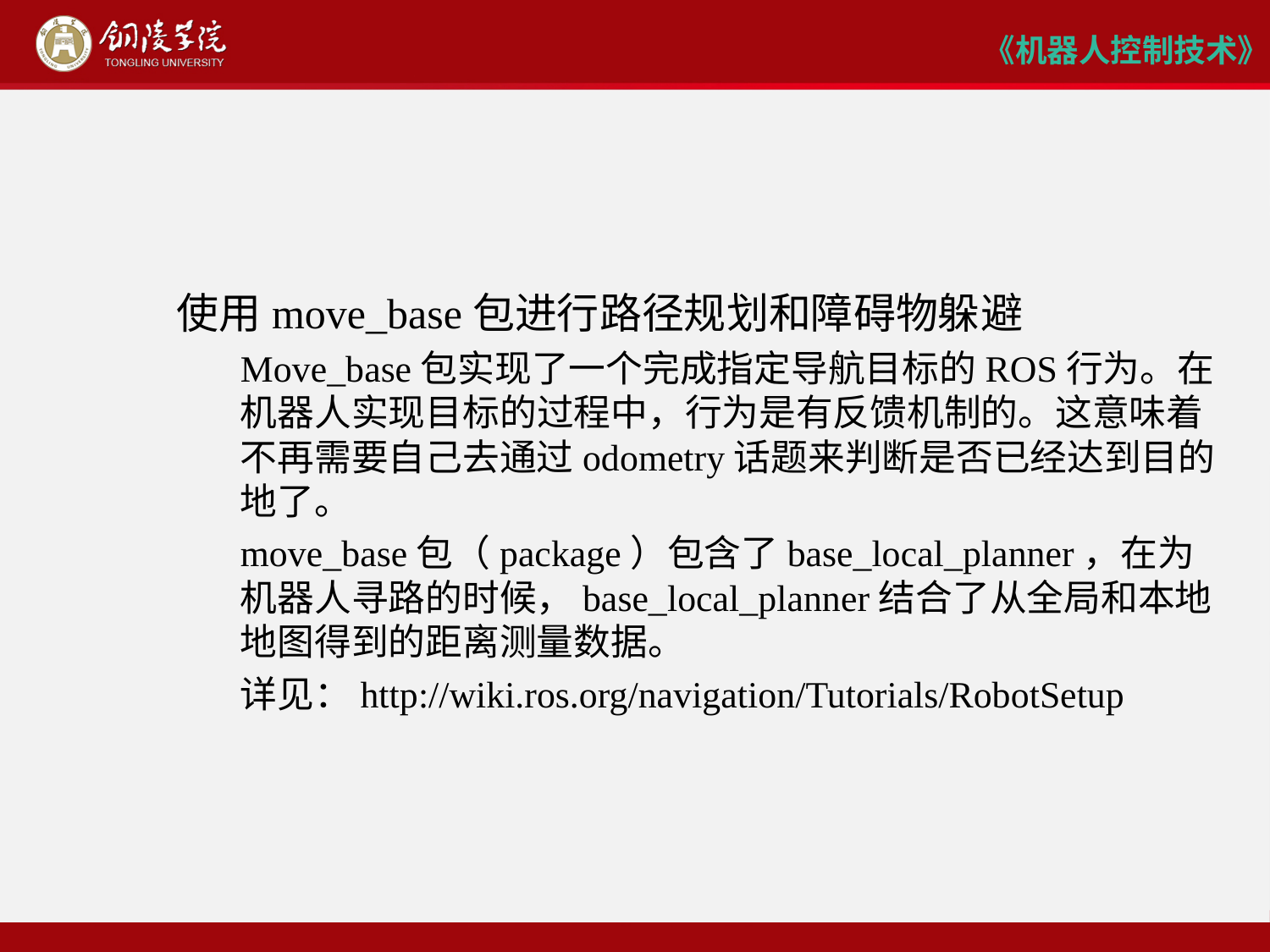

使用move_base包进行路径规划和障碍物躲避
Move_base包实现了一个完成指定导航目标的ROS行为。在机器人实现目标的过程中，行为是有反馈机制的。这意味着不再需要自己去通过odometry话题来判断是否已经达到目的地了。
move_base包（package）包含了base_local_planner，在为机器人寻路的时候，base_local_planner结合了从全局和本地地图得到的距离测量数据。
详见：http://wiki.ros.org/navigation/Tutorials/RobotSetup